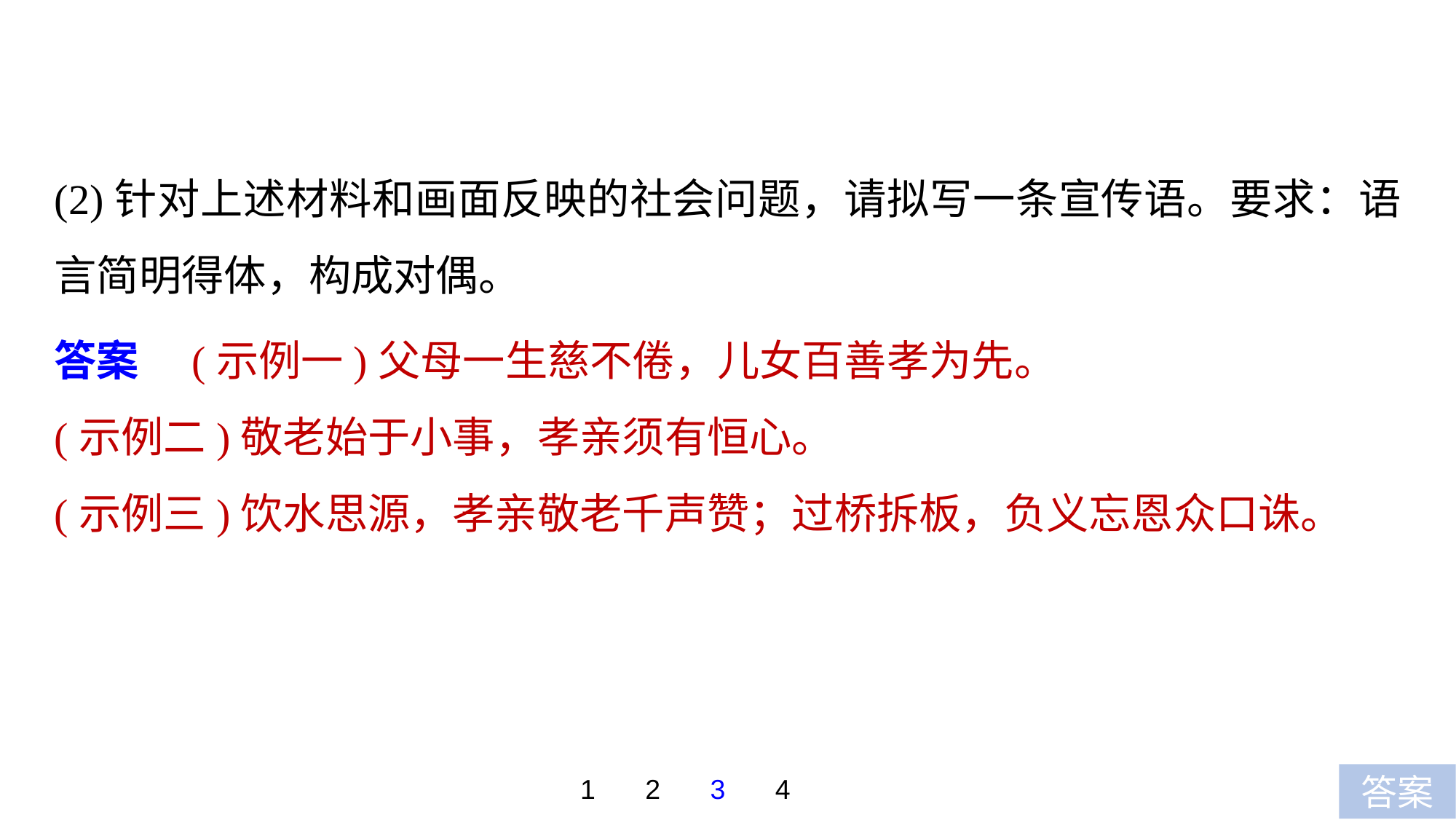

(2)针对上述材料和画面反映的社会问题，请拟写一条宣传语。要求：语言简明得体，构成对偶。
答案　(示例一)父母一生慈不倦，儿女百善孝为先。
(示例二)敬老始于小事，孝亲须有恒心。
(示例三)饮水思源，孝亲敬老千声赞；过桥拆板，负义忘恩众口诛。
1
2
3
4
答案